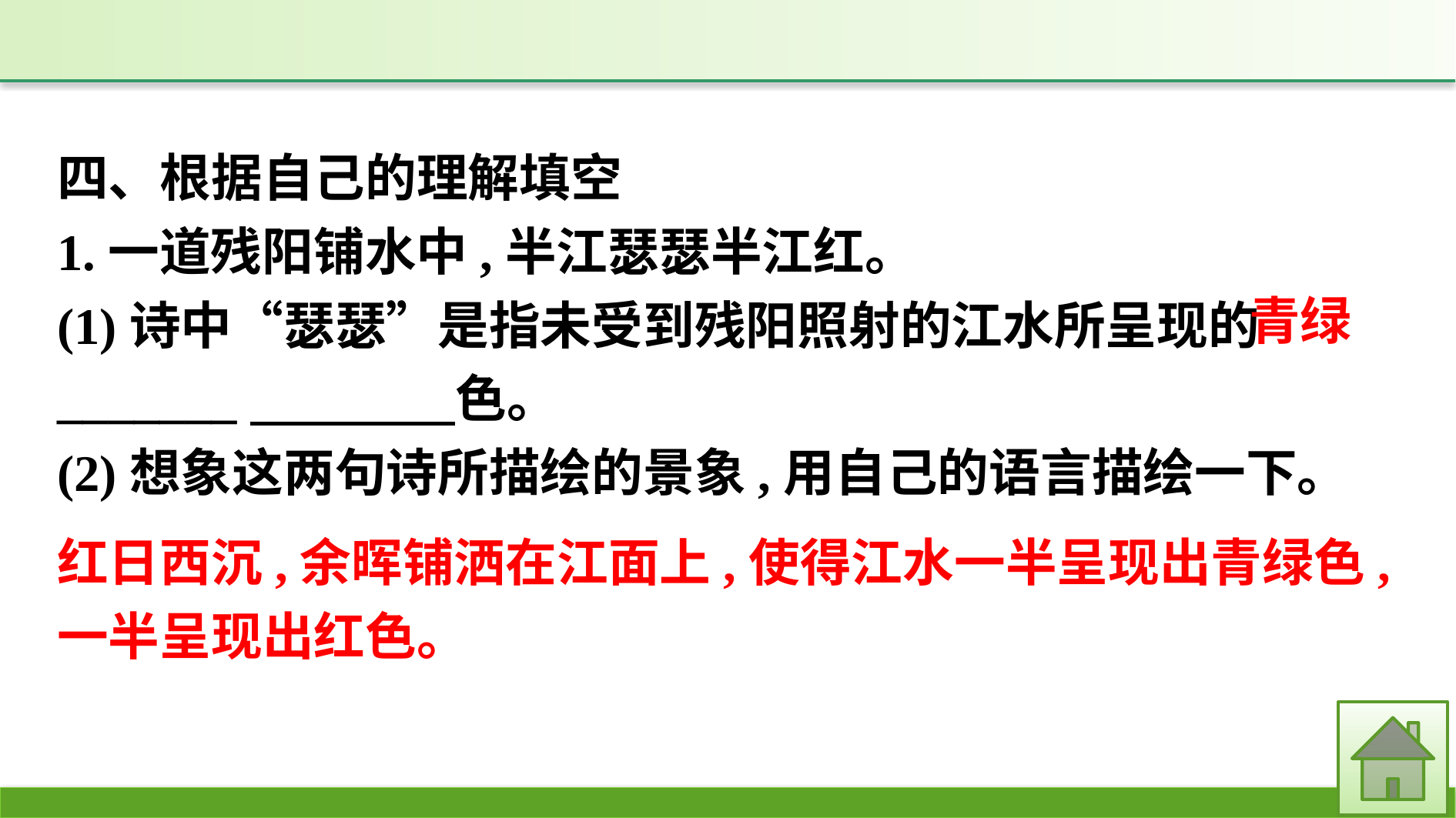

四、根据自己的理解填空
1.一道残阳铺水中,半江瑟瑟半江红。
(1)诗中“瑟瑟”是指未受到残阳照射的江水所呈现的_______　　　　色。
(2)想象这两句诗所描绘的景象,用自己的语言描绘一下。
青绿
红日西沉,余晖铺洒在江面上,使得江水一半呈现出青绿色,一半呈现出红色。